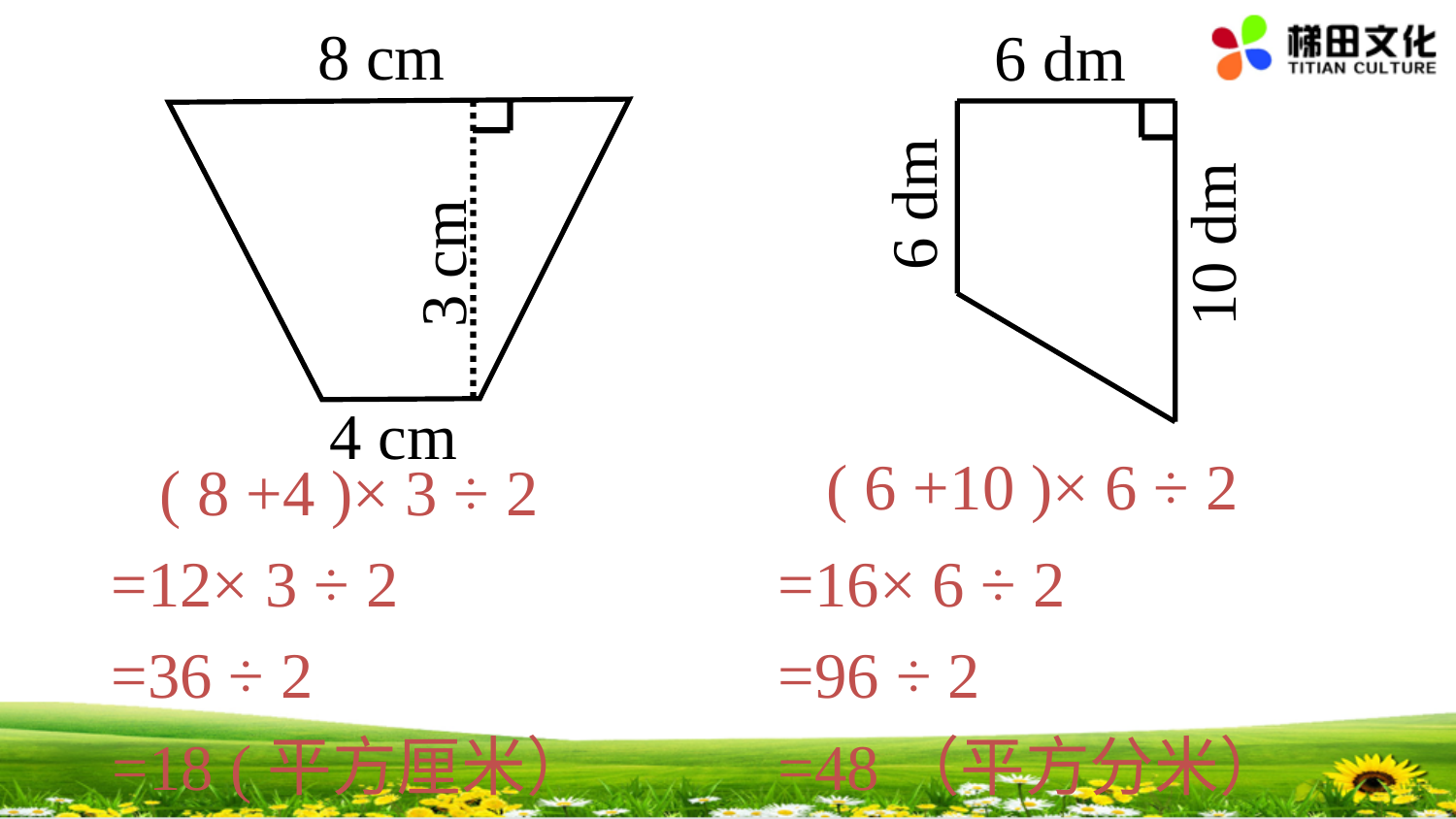

8 cm
6 dm

6 dm
10 dm
3 cm
4 cm
( 6 +10 )× 6 ÷ 2
( 8 +4 )× 3 ÷ 2

=12× 3 ÷ 2
=16× 6 ÷ 2
=36 ÷ 2
=96 ÷ 2
=18 (平方厘米）
=48（平方分米）